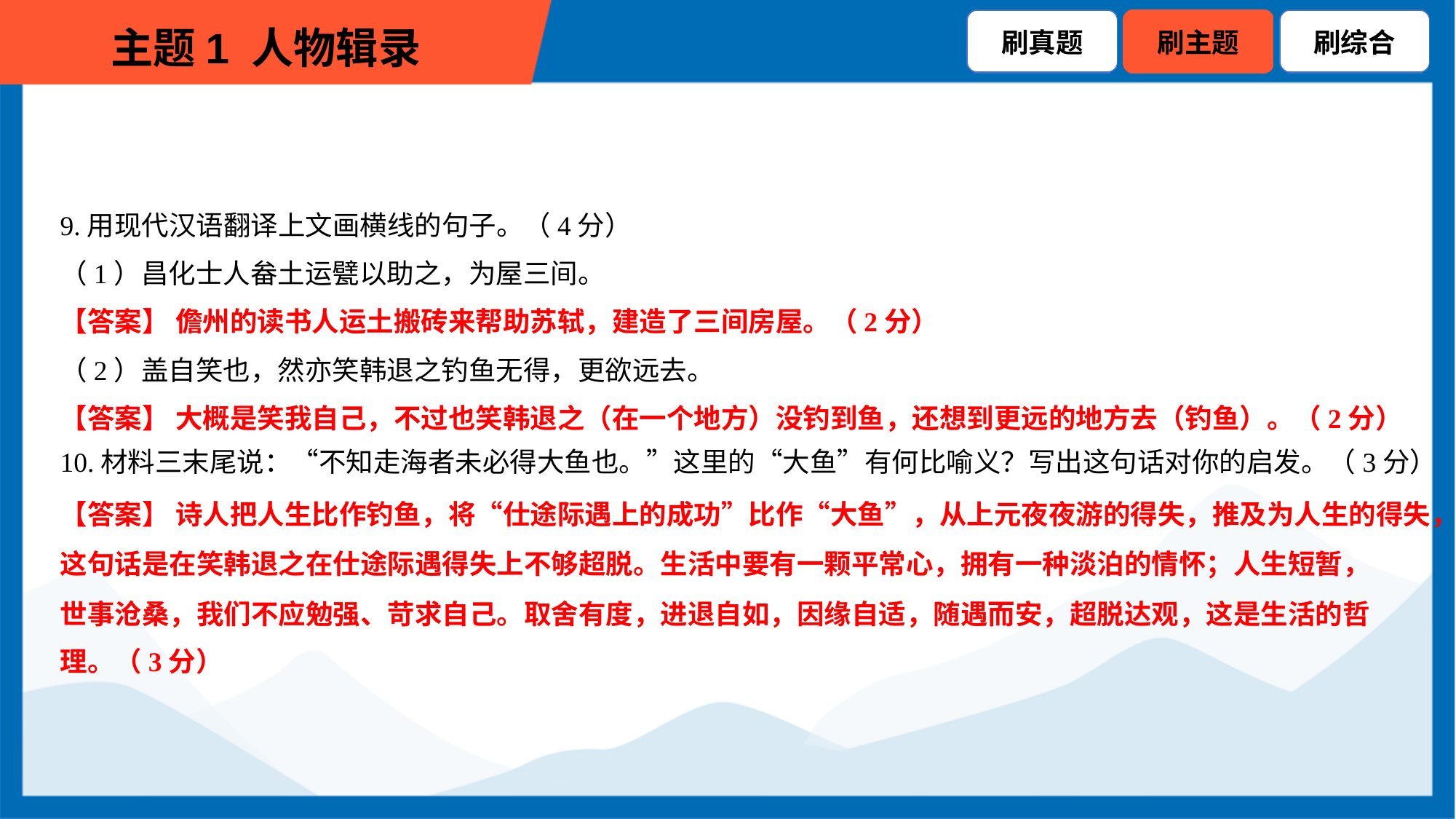

9.用现代汉语翻译上文画横线的句子。（4分）
（1）昌化士人畚土运甓以助之，为屋三间。
【答案】 儋州的读书人运土搬砖来帮助苏轼，建造了三间房屋。（2分）
（2）盖自笑也，然亦笑韩退之钓鱼无得，更欲远去。
【答案】 大概是笑我自己，不过也笑韩退之（在一个地方）没钓到鱼，还想到更远的地方去（钓鱼）。（2分）
10.材料三末尾说：“不知走海者未必得大鱼也。”这里的“大鱼”有何比喻义？写出这句话对你的启发。（3分）
【答案】 诗人把人生比作钓鱼，将“仕途际遇上的成功”比作“大鱼”，从上元夜夜游的得失，推及为人生的得失，
这句话是在笑韩退之在仕途际遇得失上不够超脱。生活中要有一颗平常心，拥有一种淡泊的情怀；人生短暂，
世事沧桑，我们不应勉强、苛求自己。取舍有度，进退自如，因缘自适，随遇而安，超脱达观，这是生活的哲
理。（3分）